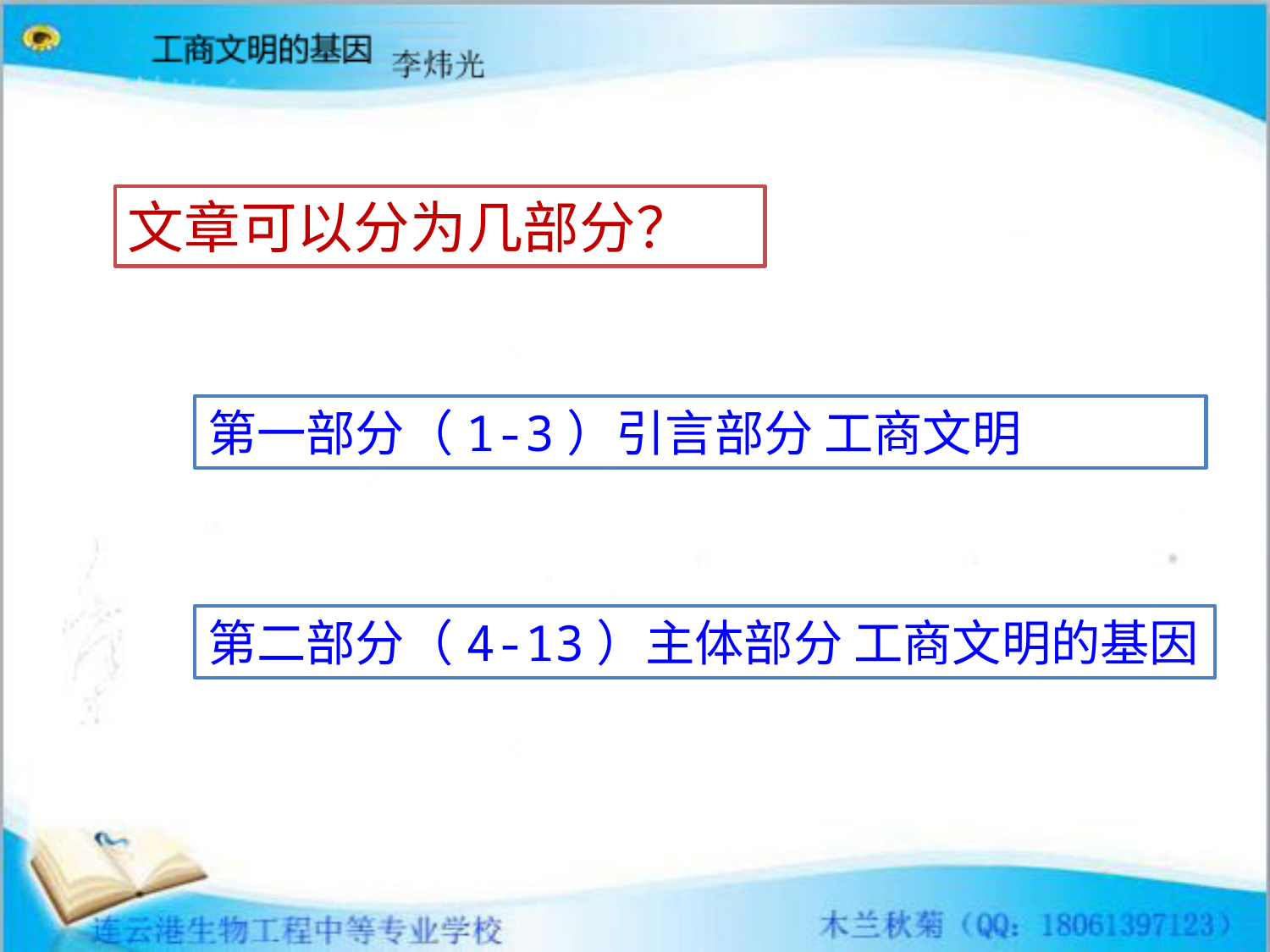

文章可以分为几部分？
第一部分（1-3）引言部分 工商文明
第二部分（4-13）主体部分 工商文明的基因